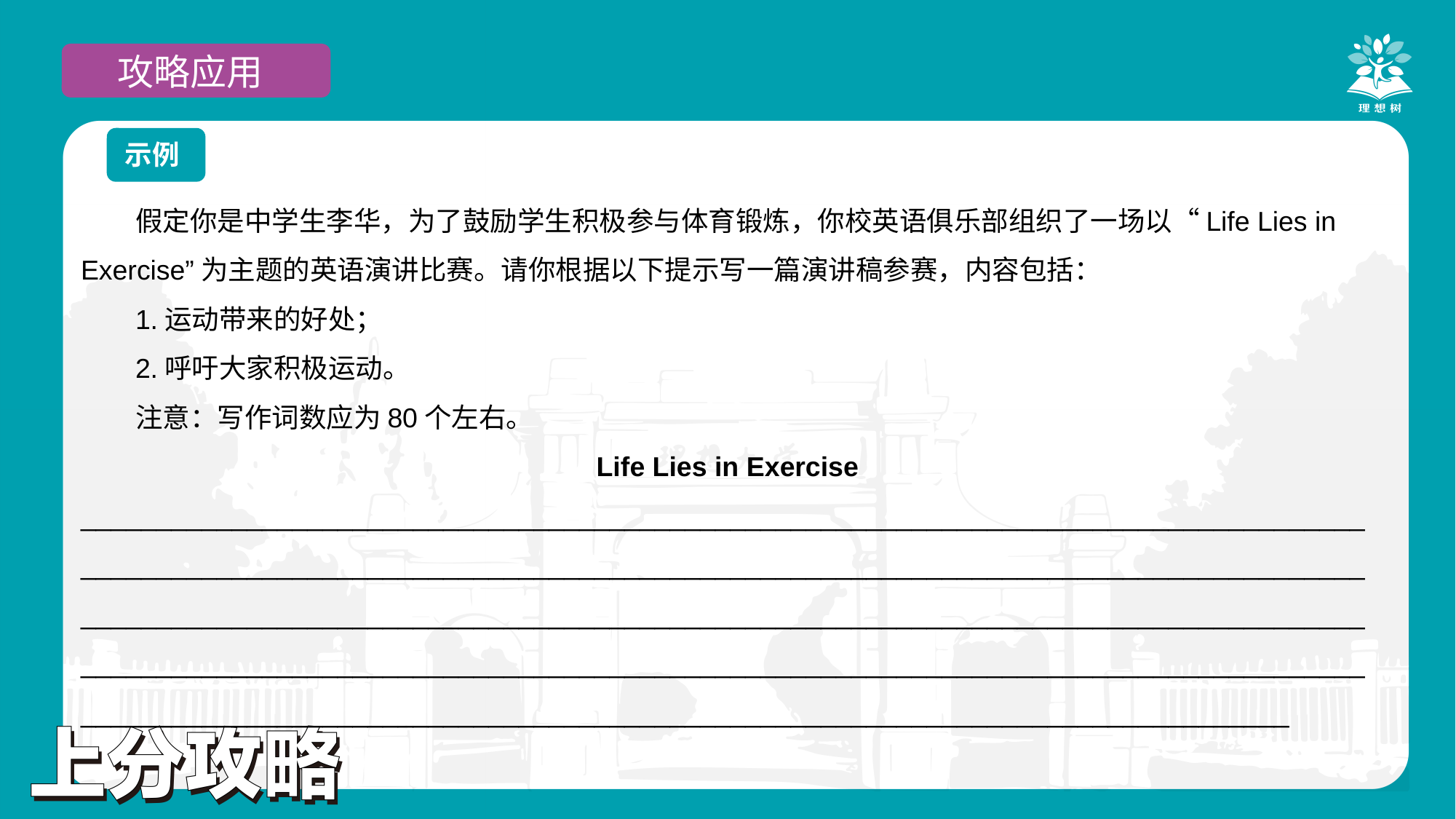

攻略应用

示例
假定你是中学生李华，为了鼓励学生积极参与体育锻炼，你校英语俱乐部组织了一场以“Life Lies in Exercise”为主题的英语演讲比赛。请你根据以下提示写一篇演讲稿参赛，内容包括：
1.运动带来的好处；
2.呼吁大家积极运动。
注意：写作词数应为80个左右。
Life Lies in Exercise
____________________________________________________________________________________________________________________________________________________________________________________________________________________________________________________________________________________________________________________________________________________________________________________________________________________________________